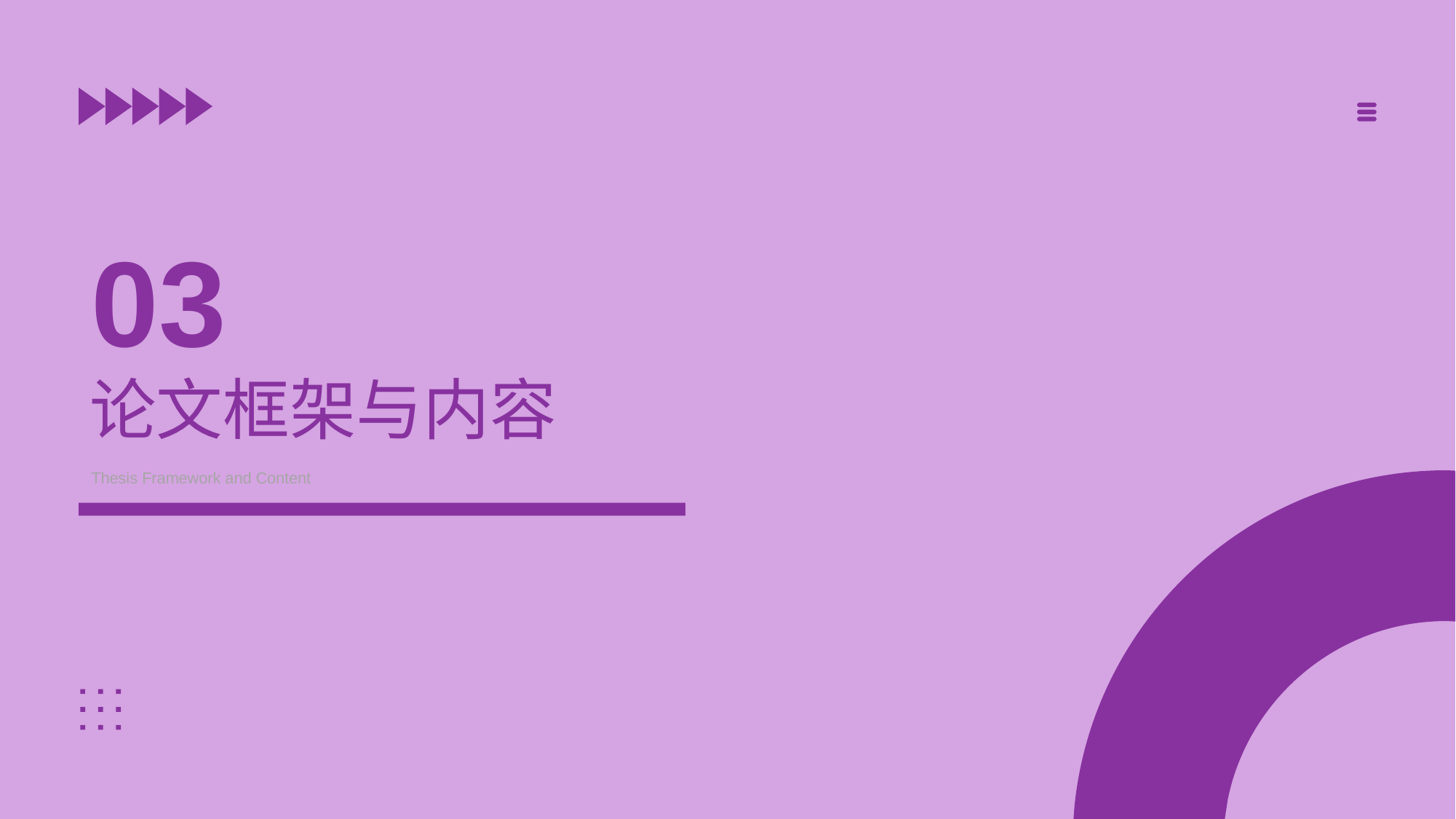

03
# 论文框架与内容
Thesis Framework and Content